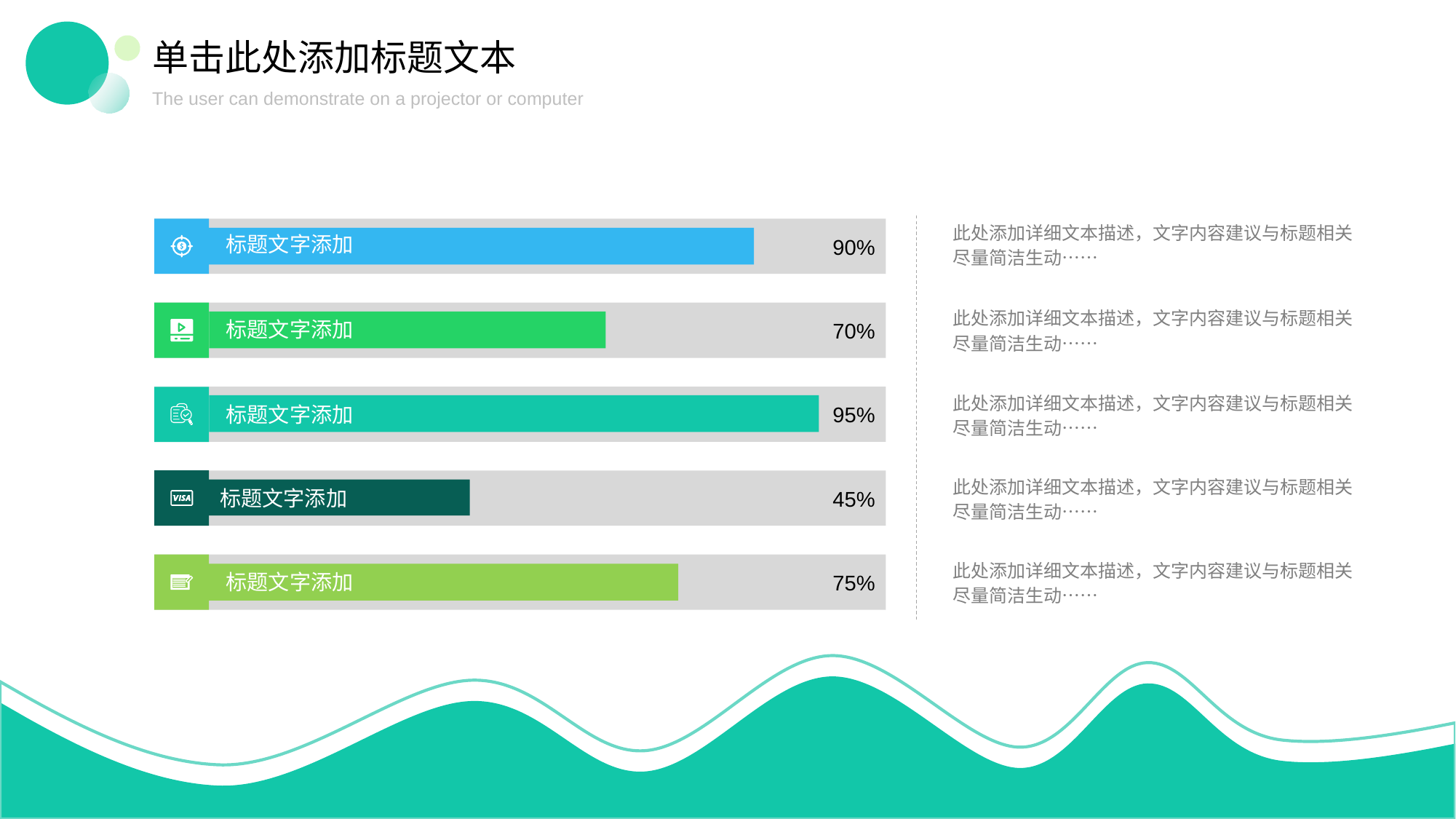

单击此处添加标题文本
The user can demonstrate on a projector or computer
此处添加详细文本描述，文字内容建议与标题相关尽量简洁生动……
标题文字添加
90%

此处添加详细文本描述，文字内容建议与标题相关尽量简洁生动……
标题文字添加
70%

此处添加详细文本描述，文字内容建议与标题相关尽量简洁生动……
标题文字添加
95%

此处添加详细文本描述，文字内容建议与标题相关尽量简洁生动……
标题文字添加

45%

此处添加详细文本描述，文字内容建议与标题相关尽量简洁生动……
标题文字添加
75%